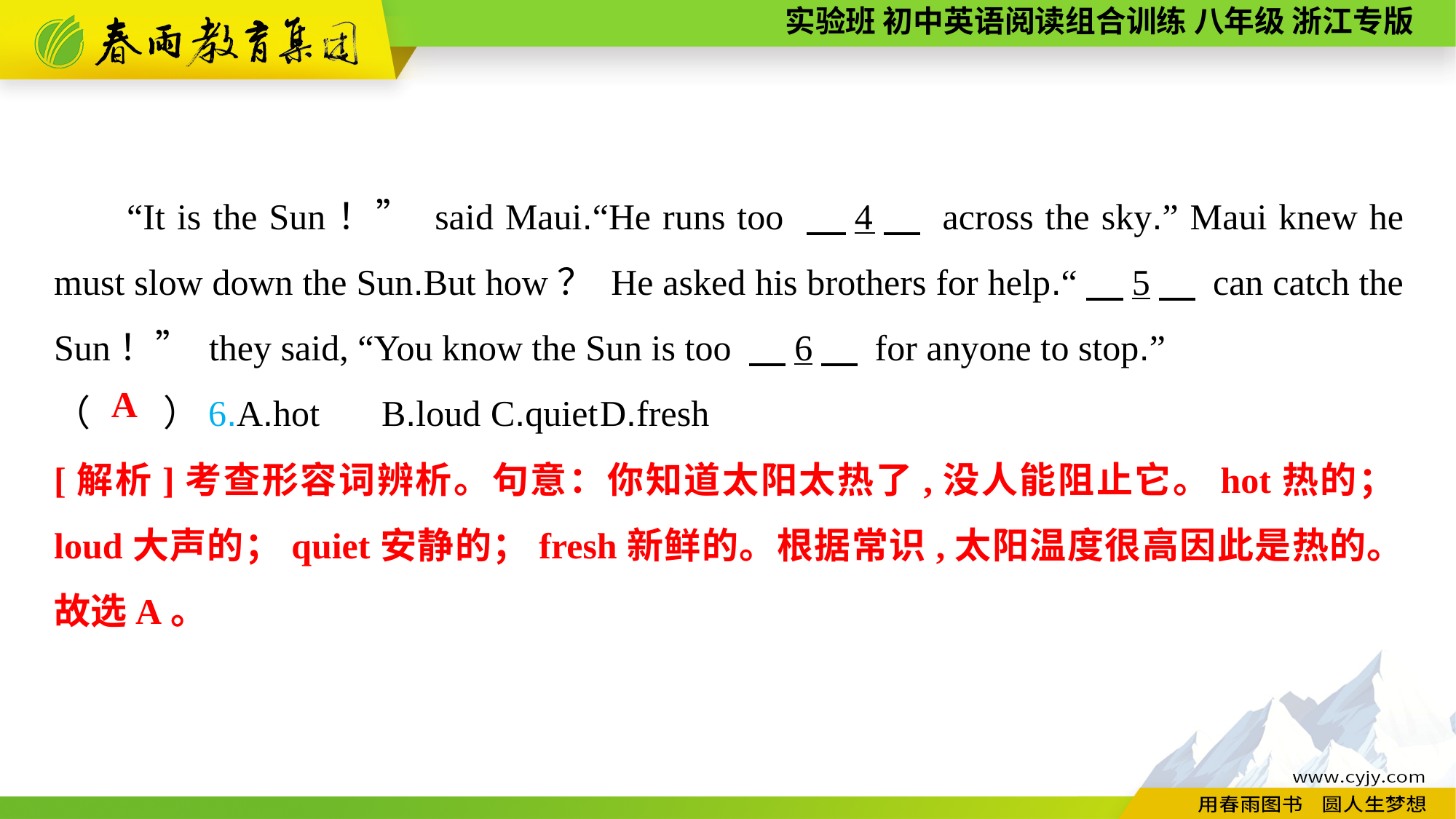

“It is the Sun！” said Maui.“He runs too 　4　 across the sky.” Maui knew he must slow down the Sun.But how？ He asked his brothers for help.“　5　 can catch the Sun！” they said, “You know the Sun is too 　6　 for anyone to stop.”
（　　）6.A.hot	B.loud	C.quiet	D.fresh
A
[解析]考查形容词辨析。句意：你知道太阳太热了,没人能阻止它。hot热的；loud大声的；quiet安静的；fresh新鲜的。根据常识,太阳温度很高因此是热的。故选A。